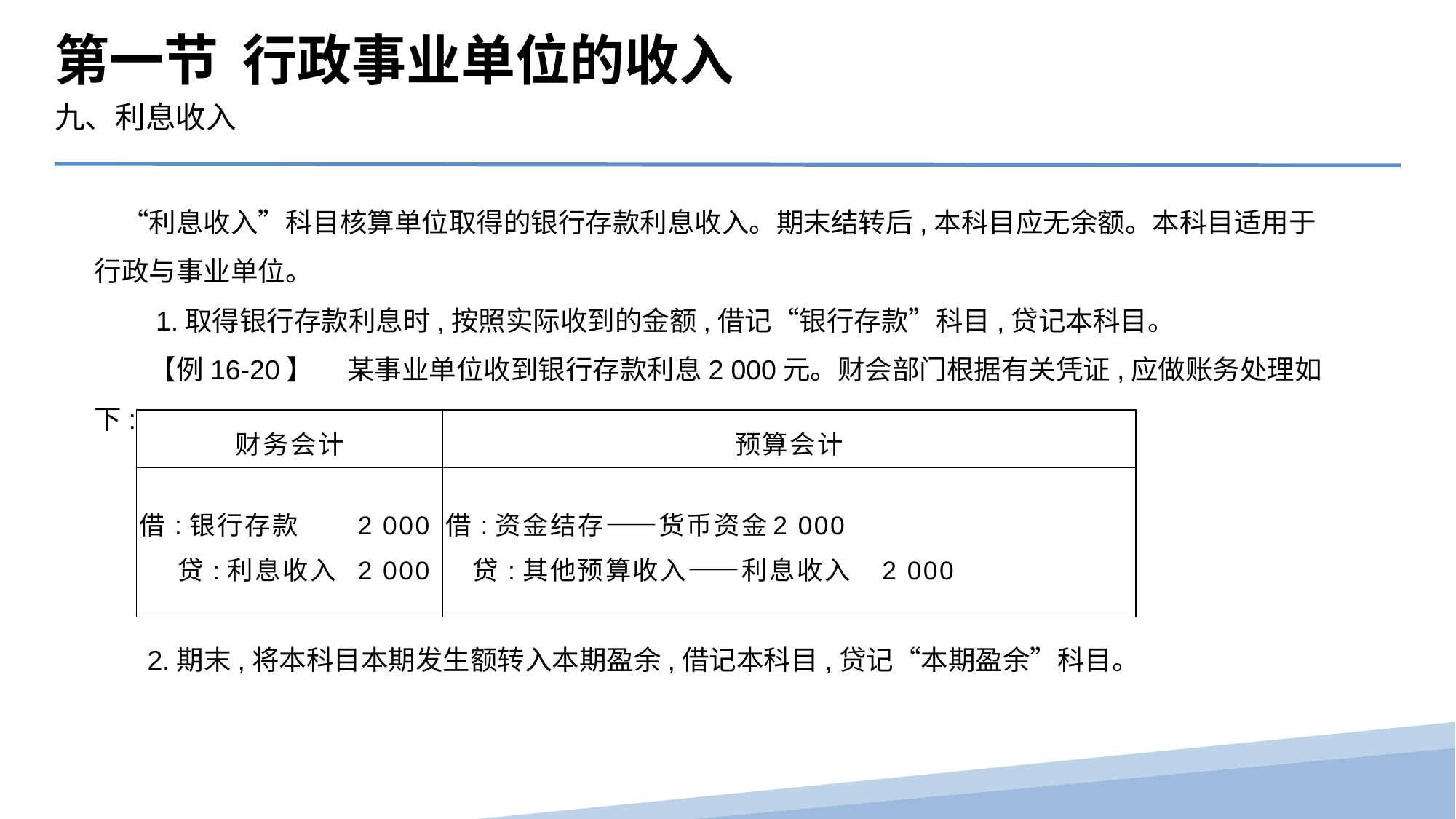

第一节  行政事业单位的收入
九、利息收入
　“利息收入”科目核算单位取得的银行存款利息收入。期末结转后,本科目应无余额。本科目适用于行政与事业单位。
　　1.取得银行存款利息时,按照实际收到的金额,借记“银行存款”科目,贷记本科目。
　　【例16-20】　 某事业单位收到银行存款利息2 000元。财会部门根据有关凭证,应做账务处理如下:
| 财务会计 | 预算会计 |
| --- | --- |
| 借:银行存款 2 000 贷:利息收入 2 000 | 借:资金结存——货币资金 2 000 贷:其他预算收入——利息收入 2 000 |
2.期末,将本科目本期发生额转入本期盈余,借记本科目,贷记“本期盈余”科目。